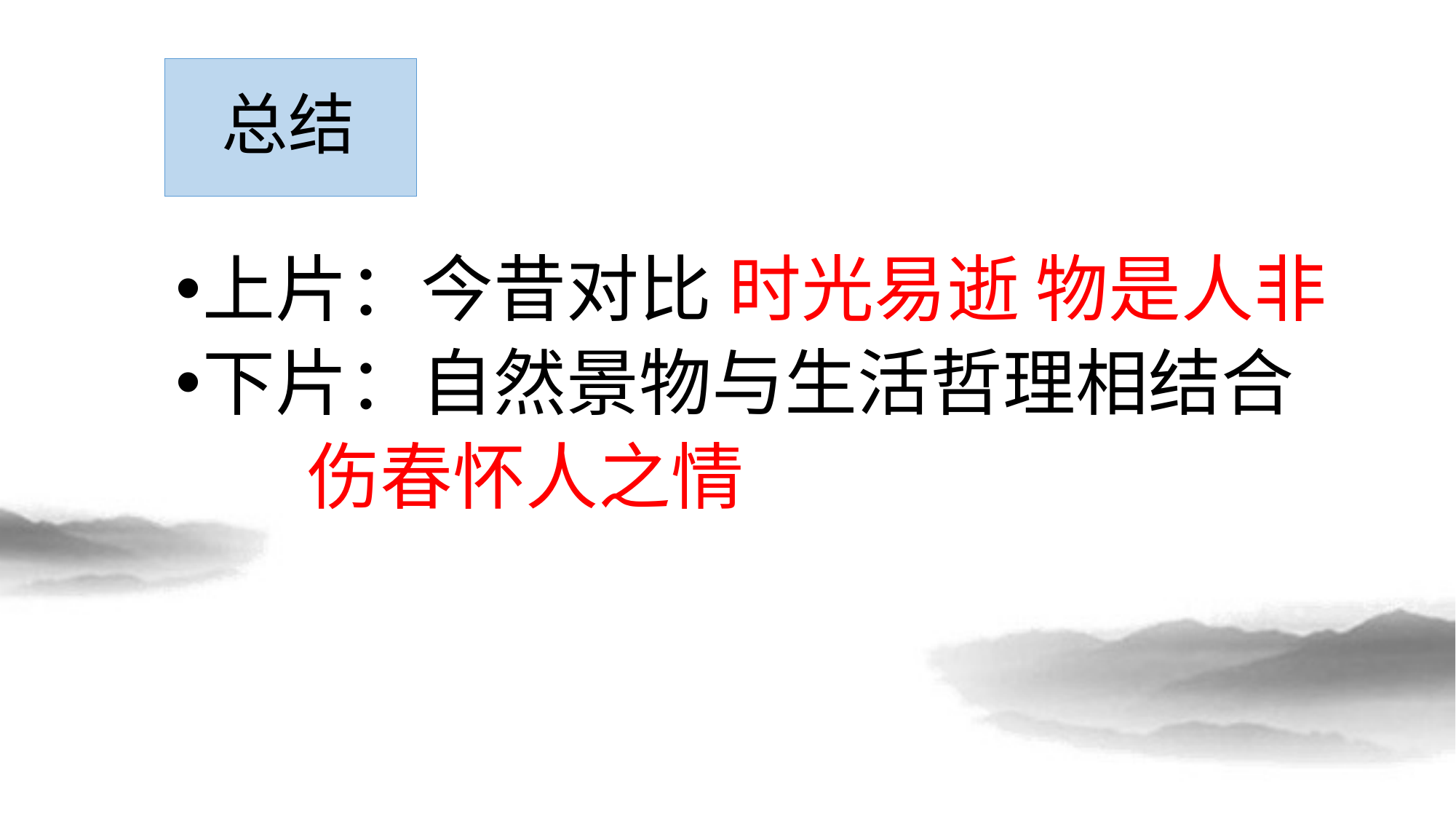

总结
上片：今昔对比 时光易逝 物是人非
下片：自然景物与生活哲理相结合
       伤春怀人之情